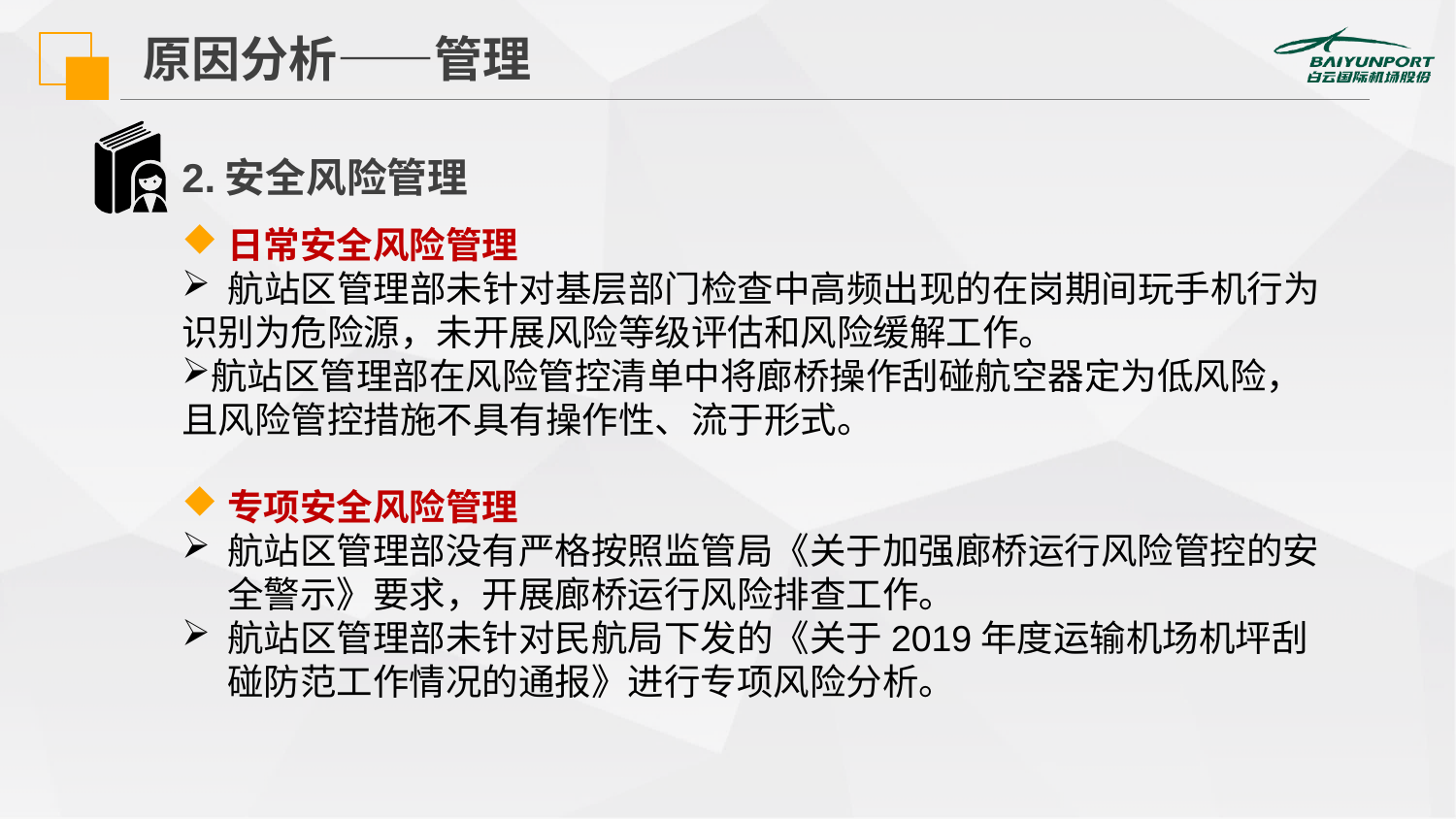

原因分析——管理
2.安全风险管理
日常安全风险管理
 航站区管理部未针对基层部门检查中高频出现的在岗期间玩手机行为识别为危险源，未开展风险等级评估和风险缓解工作。
航站区管理部在风险管控清单中将廊桥操作刮碰航空器定为低风险，且风险管控措施不具有操作性、流于形式。

专项安全风险管理
航站区管理部没有严格按照监管局《关于加强廊桥运行风险管控的安全警示》要求，开展廊桥运行风险排查工作。
航站区管理部未针对民航局下发的《关于2019年度运输机场机坪刮碰防范工作情况的通报》进行专项风险分析。